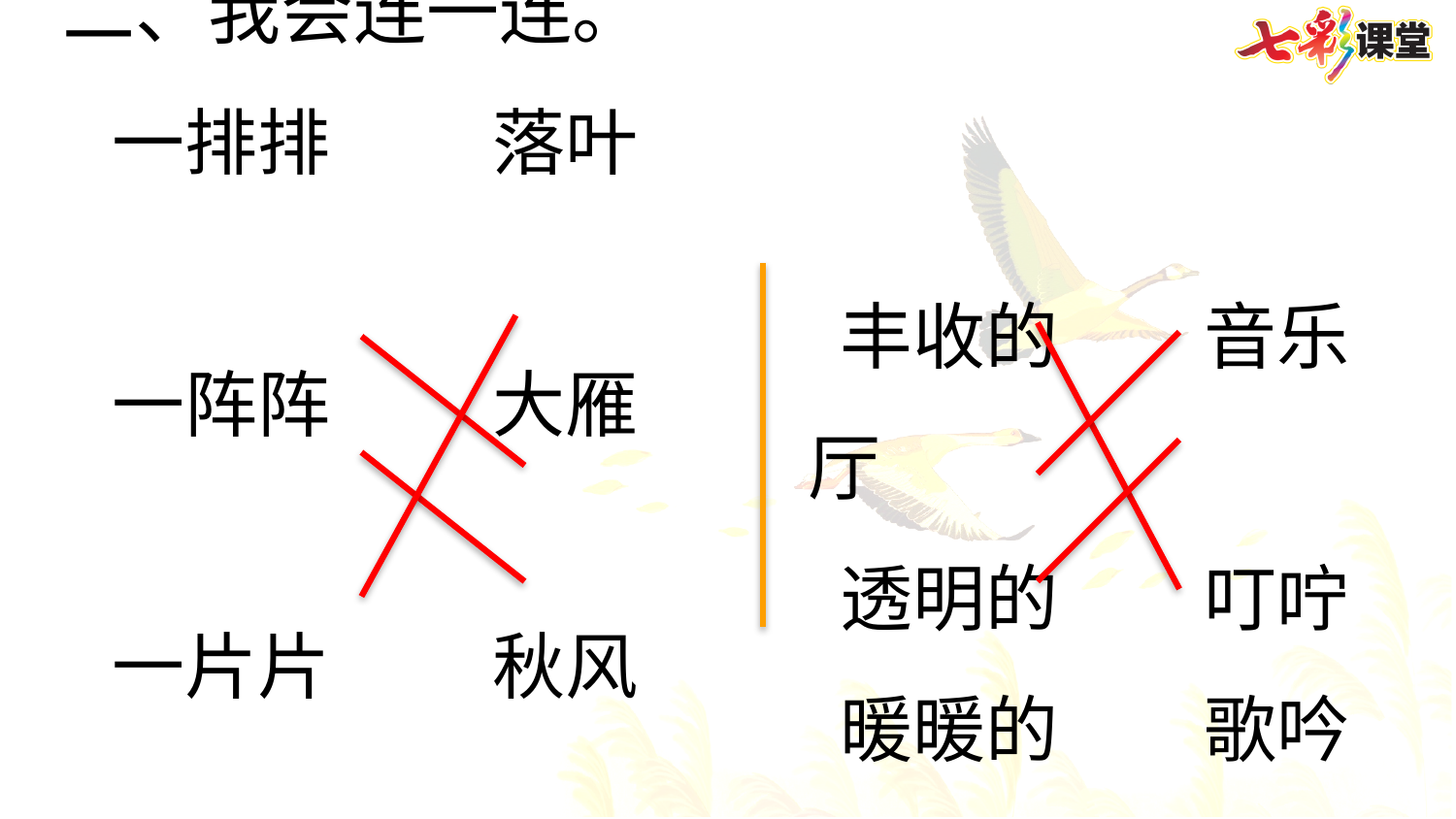

二、我会连一连。
  一排排　　 落叶
  一阵阵　　 大雁
  一片片　　 秋风
丰收的　　音乐厅
透明的　　叮咛
暖暖的　　歌吟